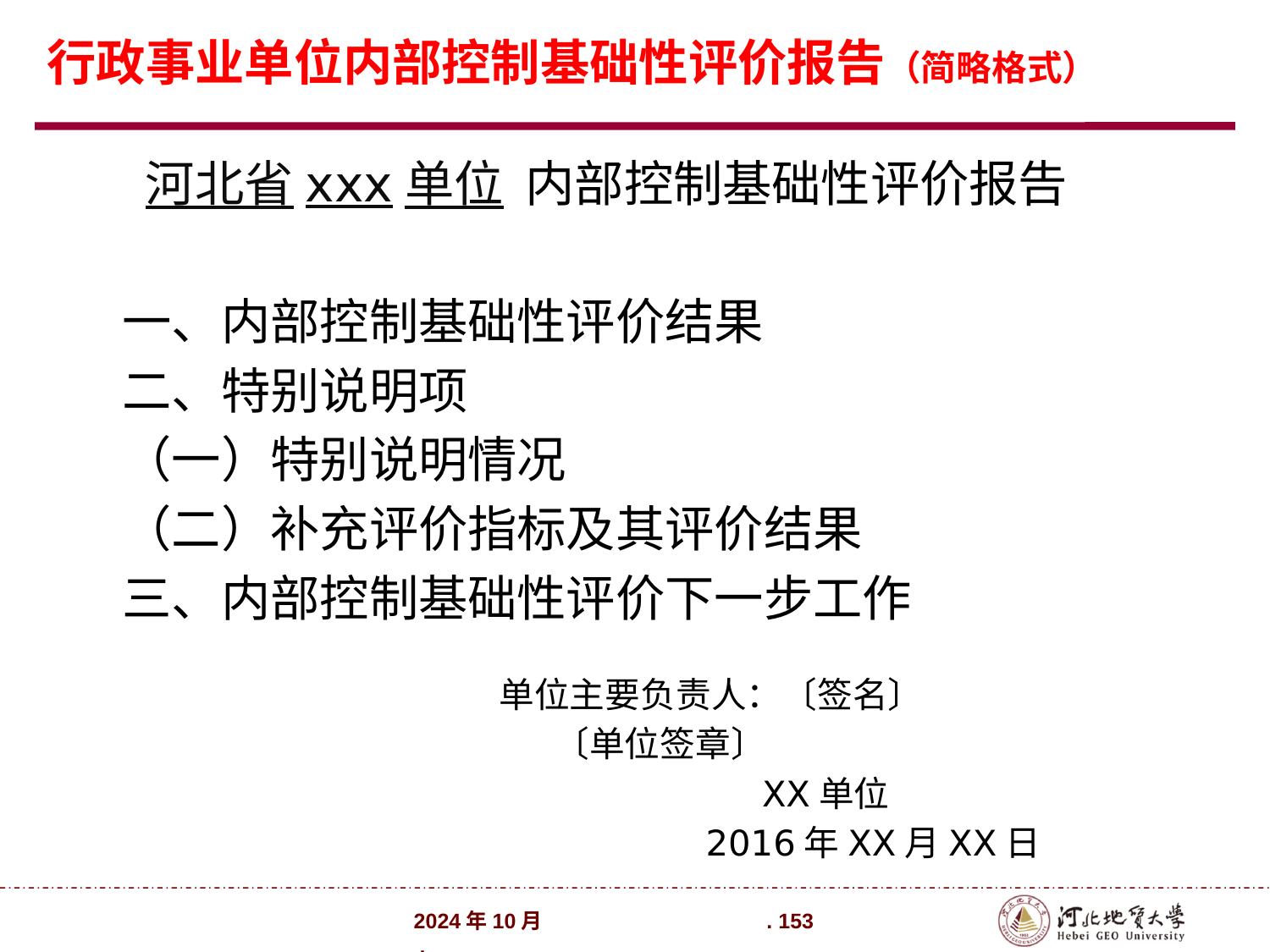

# 行政事业单位内部控制基础性评价报告（简略格式）
 河北省xxx单位  内部控制基础性评价报告

一、内部控制基础性评价结果
二、特别说明项
（一）特别说明情况
（二）补充评价指标及其评价结果
三、内部控制基础性评价下一步工作

                                               单位主要负责人：〔签名〕
                                                      〔单位签章〕
                                                         XX单位
                                                    2016年XX月XX日
2024年10月                                             . 153 .